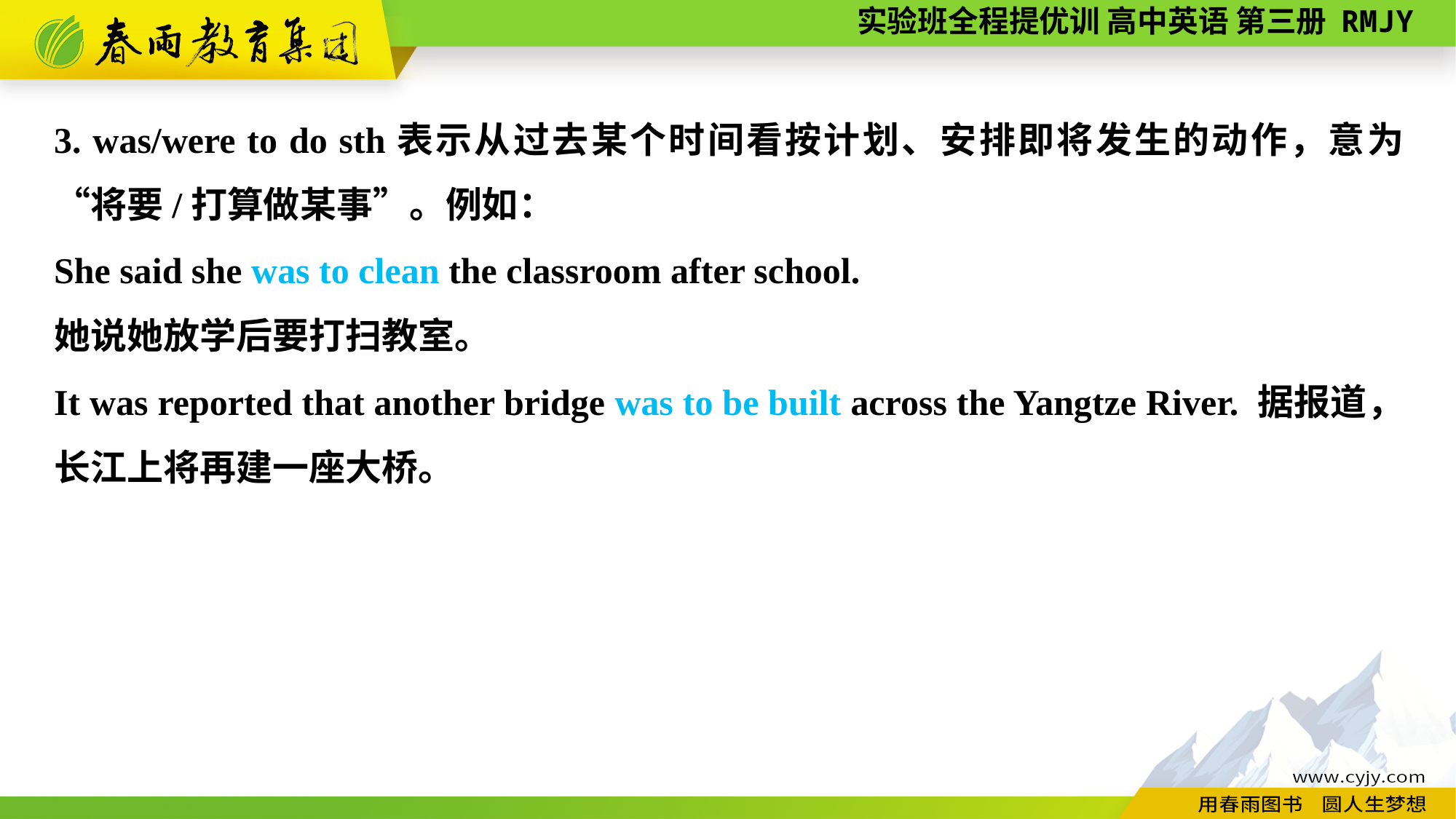

3. was/were to do sth表示从过去某个时间看按计划、安排即将发生的动作，意为“将要/打算做某事”。例如：
She said she was to clean the classroom after school.
她说她放学后要打扫教室。
It was reported that another bridge was to be built across the Yangtze River. 据报道，长江上将再建一座大桥。